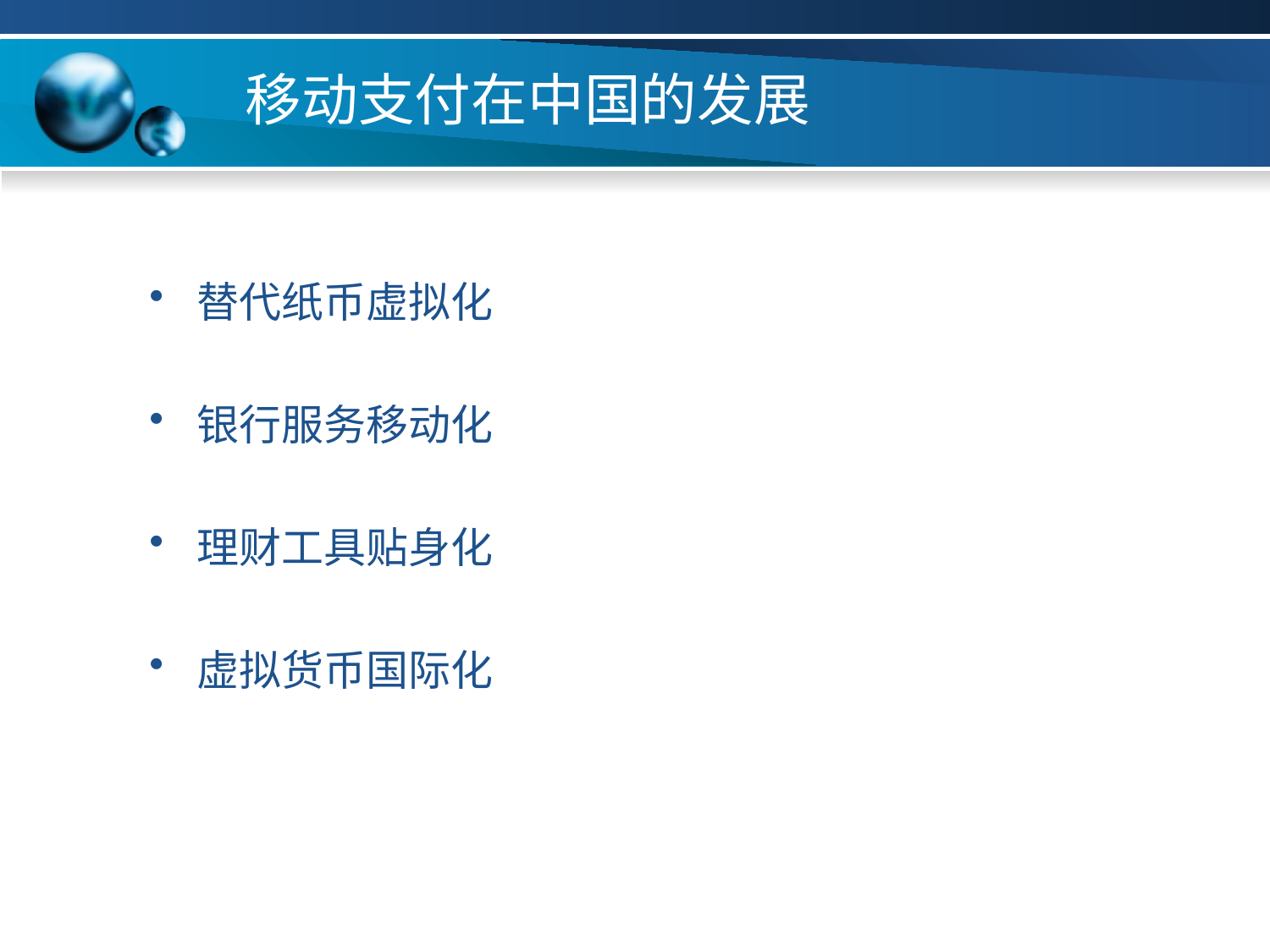

# 移动支付在中国的发展
替代纸币虚拟化
银行服务移动化
理财工具贴身化
虚拟货币国际化